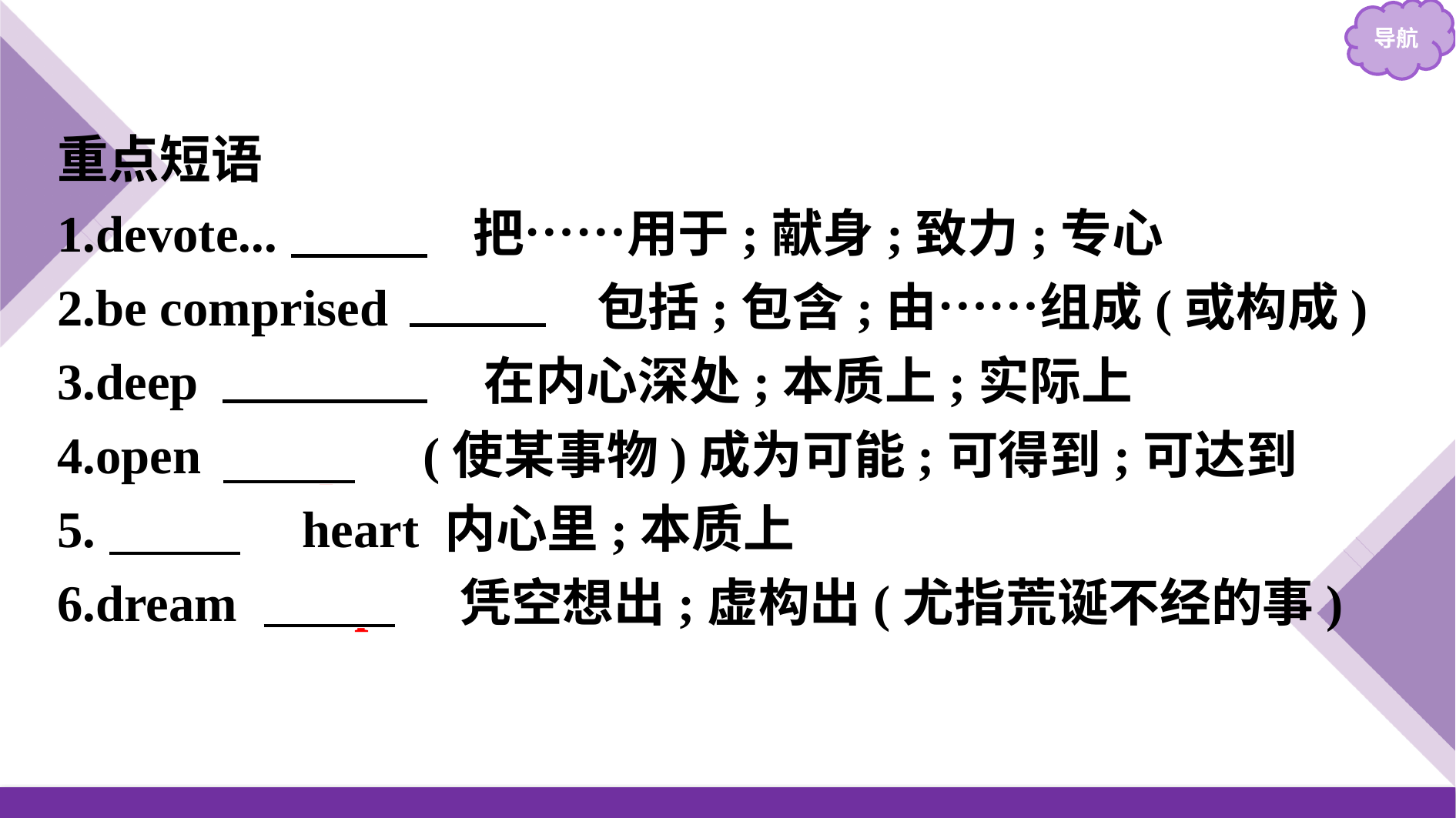

重点短语
1.devote...　to　 把……用于;献身;致力;专心
2.be comprised 　of　 包括;包含;由……组成(或构成)
3.deep 　down　 在内心深处;本质上;实际上
4.open 　up　(使某事物)成为可能;可得到;可达到
5.　at　 heart 内心里;本质上
6.dream 　up　 凭空想出;虚构出(尤指荒诞不经的事)